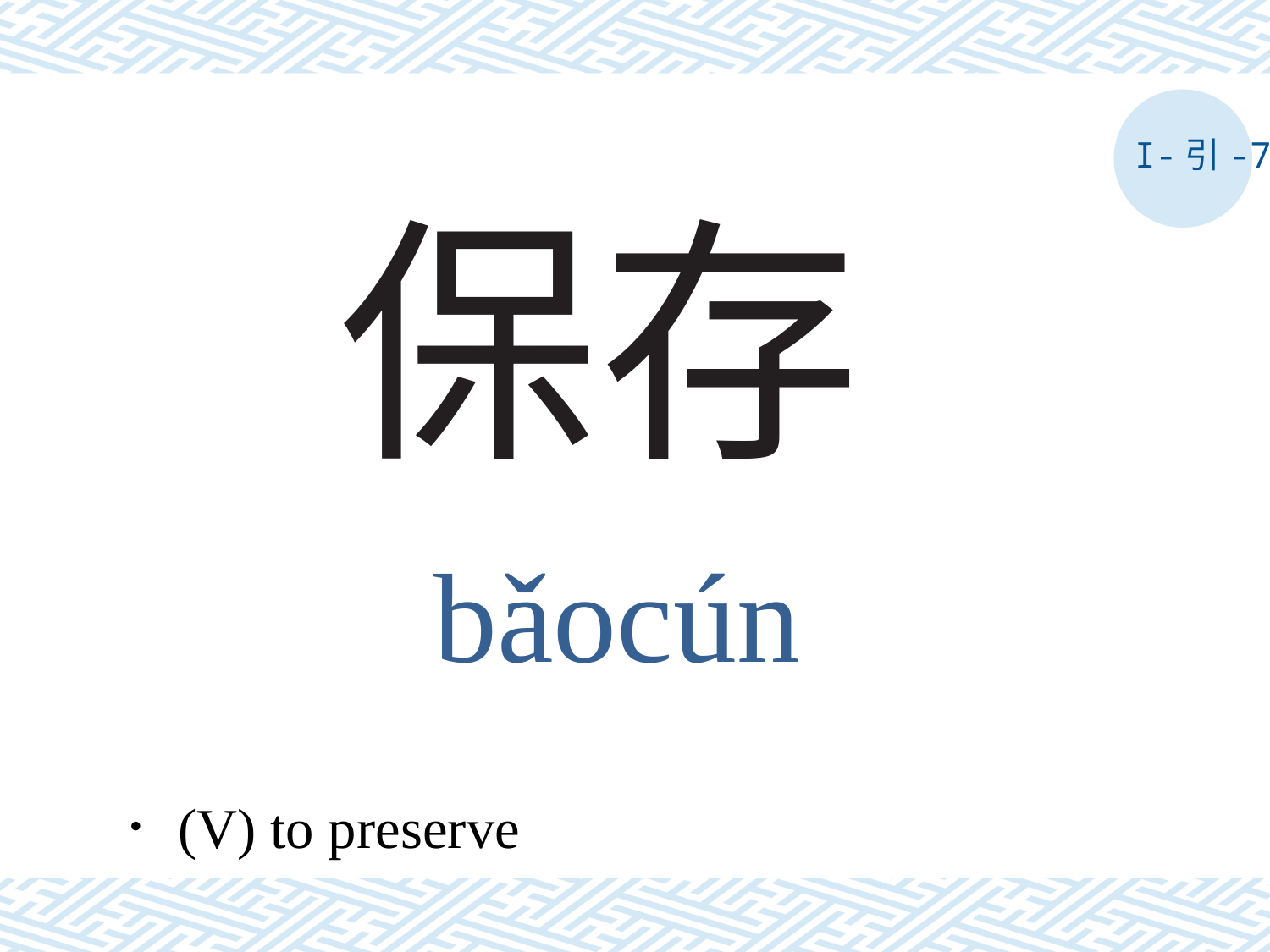

I-引-7

# 保存
bǎocún
．(V) to preserve